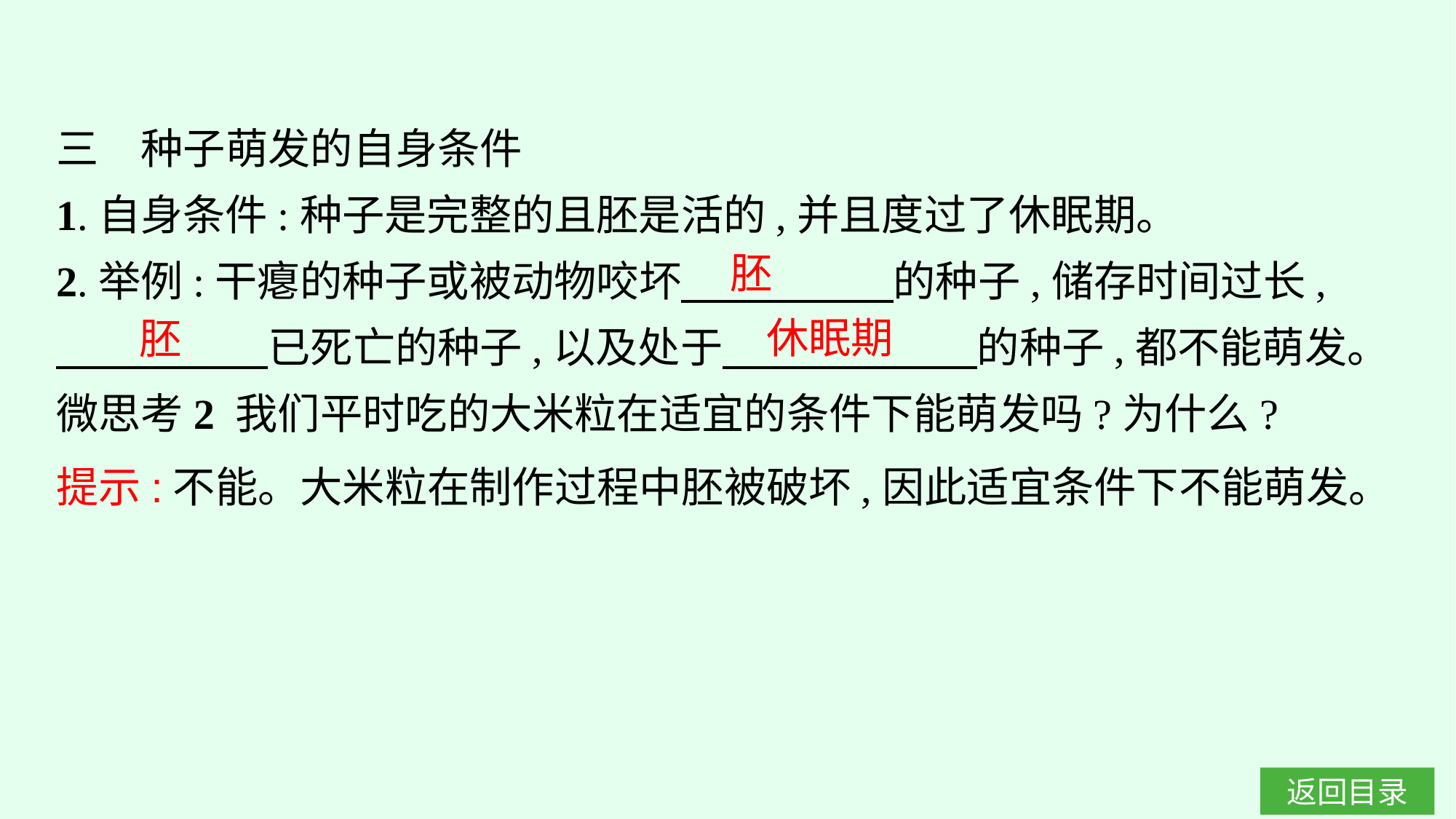

三　种子萌发的自身条件
1.自身条件:种子是完整的且胚是活的,并且度过了休眠期。
2.举例:干瘪的种子或被动物咬坏　　　　　的种子,储存时间过长,
　　　　　已死亡的种子,以及处于　　　　　　的种子,都不能萌发。
微思考2 我们平时吃的大米粒在适宜的条件下能萌发吗?为什么?
胚
休眠期
胚
提示:不能。大米粒在制作过程中胚被破坏,因此适宜条件下不能萌发。